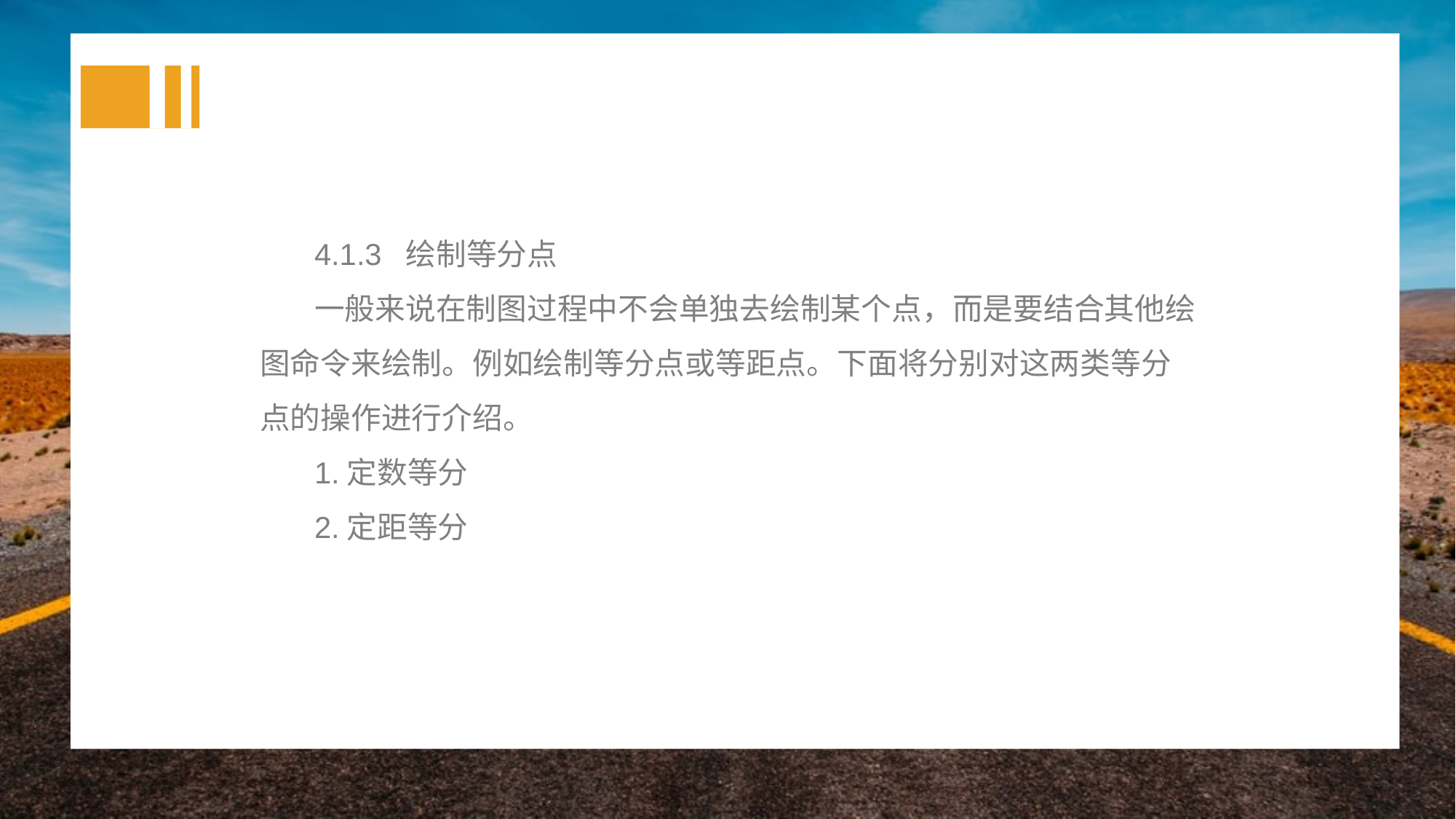

4.1.3  绘制等分点
一般来说在制图过程中不会单独去绘制某个点，而是要结合其他绘图命令来绘制。例如绘制等分点或等距点。下面将分别对这两类等分点的操作进行介绍。
1.定数等分
2.定距等分